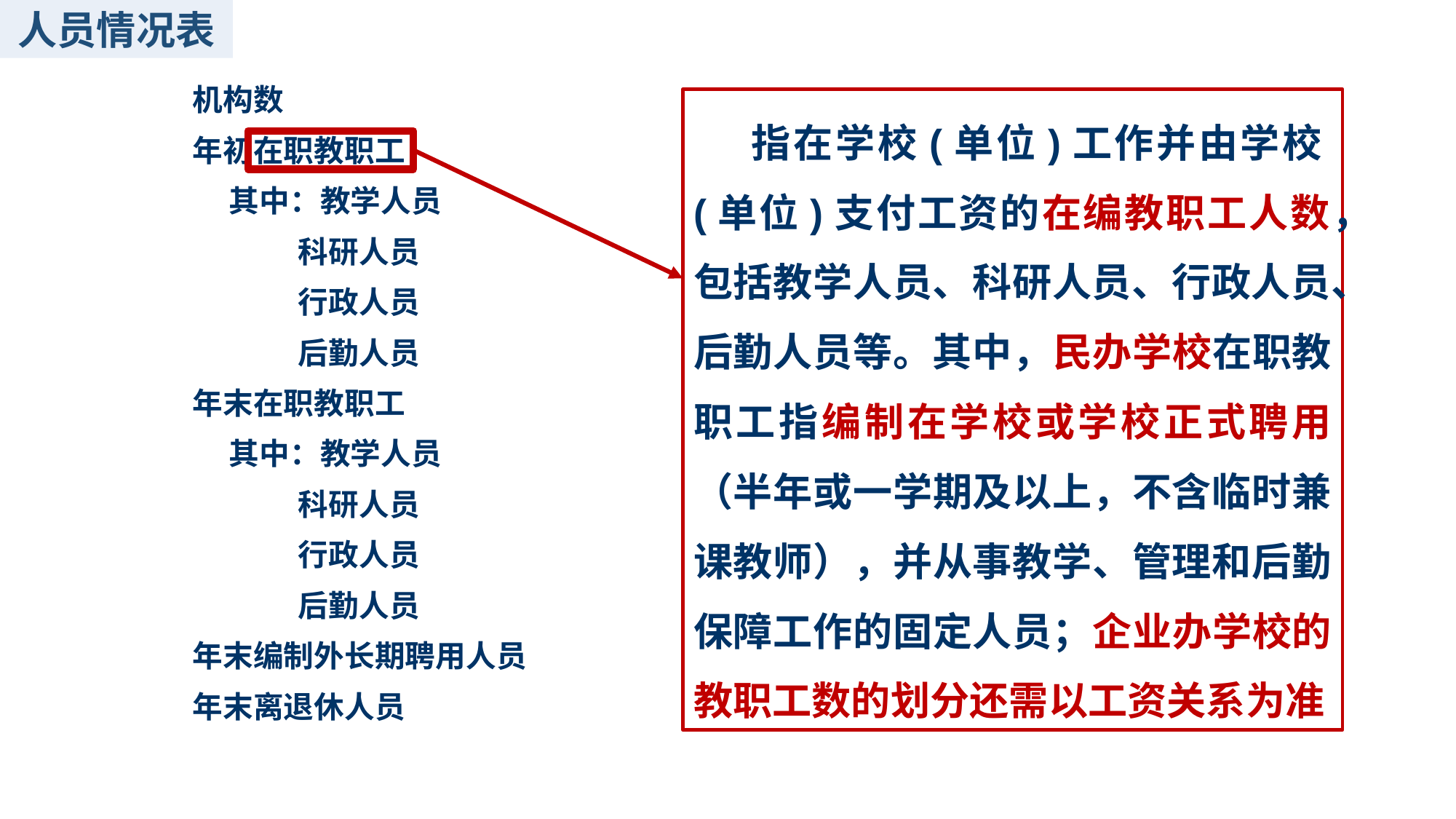

人员情况表
| 机构数 |
| --- |
| 年初在职教职工 |
| 其中：教学人员 |
| 科研人员 |
| 行政人员 |
| 后勤人员 |
| 年末在职教职工 |
| 其中：教学人员 |
| 科研人员 |
| 行政人员 |
| 后勤人员 |
| 年末编制外长期聘用人员 |
| 年末离退休人员 |
    指在学校(单位)工作并由学校(单位)支付工资的在编教职工人数，包括教学人员、科研人员、行政人员、后勤人员等。其中，民办学校在职教职工指编制在学校或学校正式聘用（半年或一学期及以上，不含临时兼课教师），并从事教学、管理和后勤保障工作的固定人员；企业办学校的教职工数的划分还需以工资关系为准